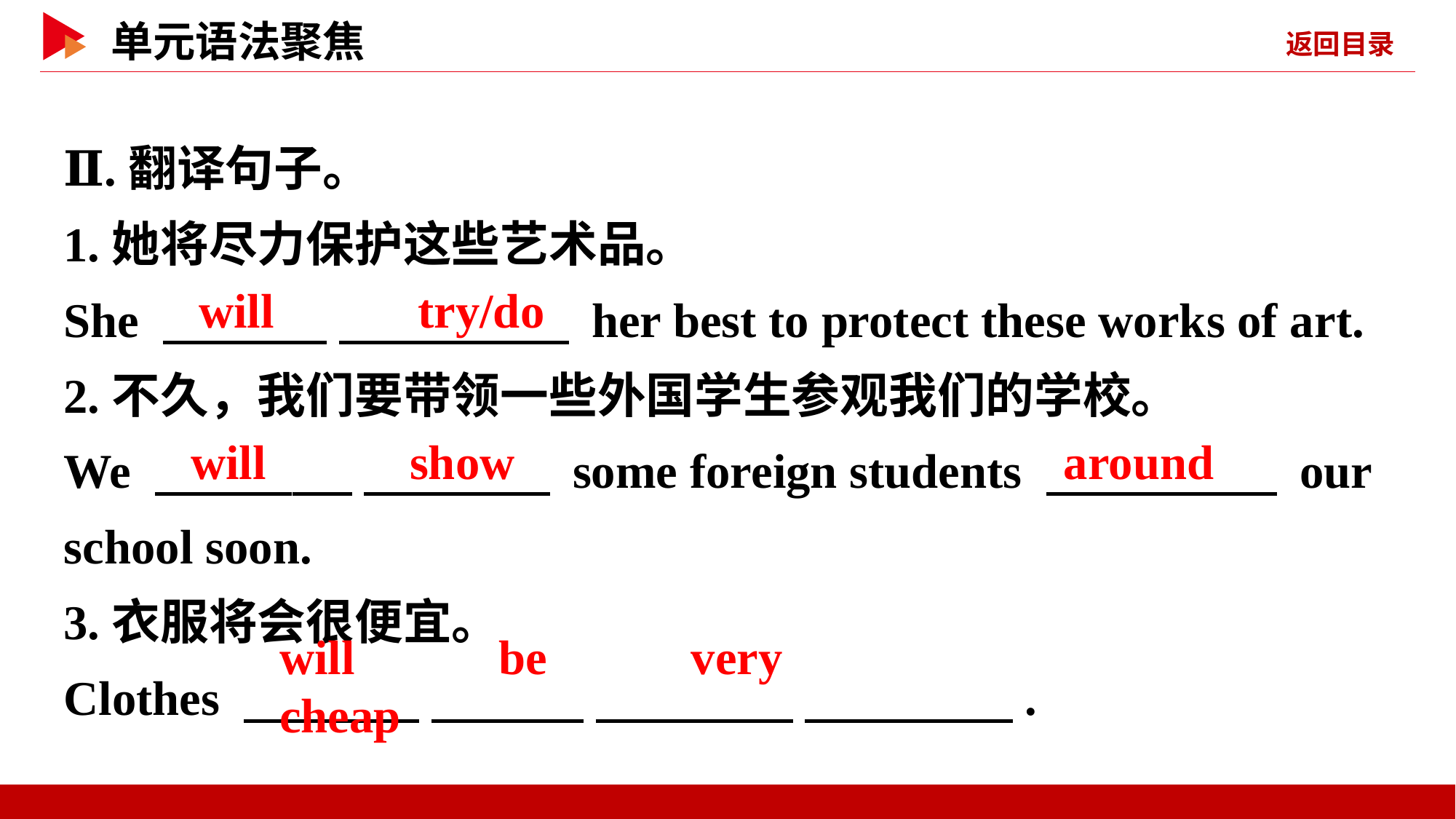

Ⅱ.翻译句子。
1.她将尽力保护这些艺术品。
She 　      　 　            　 her best to protect these works of art.
2.不久，我们要带领一些外国学生参观我们的学校。
We 　         　 　        　 some foreign students 　            　 our school soon.
3.衣服将会很便宜。
Clothes 　       　 　     　 　         　 　          　.
will 　 　try/do
will 　 　show
around
will 　 　be 　 　very 　 　cheap